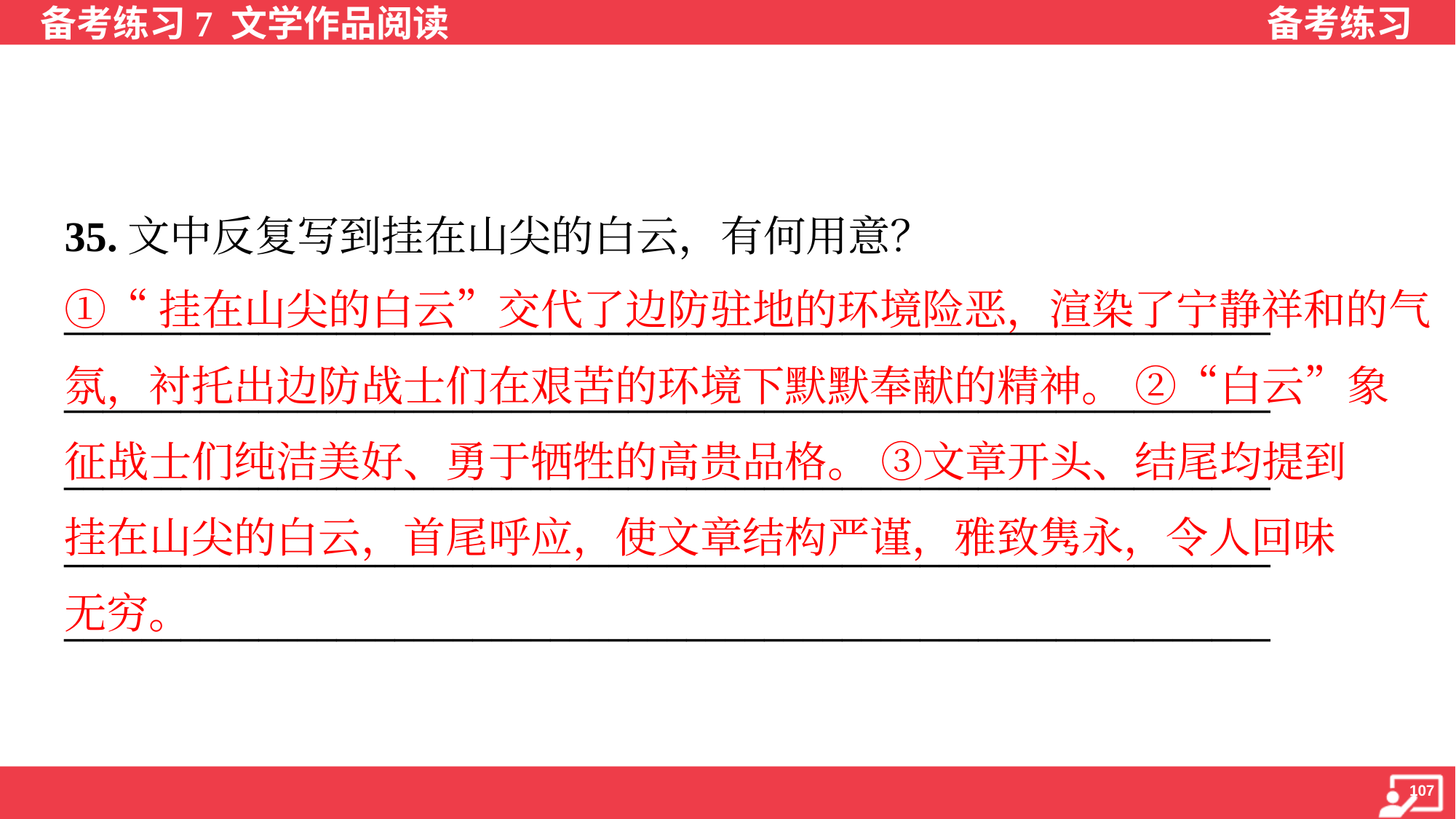

35.文中反复写到挂在山尖的白云，有何用意？
①“挂在山尖的白云”交代了边防驻地的环境险恶，渲染了宁静祥和的气
氛，衬托出边防战士们在艰苦的环境下默默奉献的精神。 ②“白云”象
征战士们纯洁美好、勇于牺牲的高贵品格。 ③文章开头、结尾均提到
挂在山尖的白云，首尾呼应，使文章结构严谨，雅致隽永，令人回味
无穷。
______________________________________________________________
______________________________________________________________
______________________________________________________________
______________________________________________________________
______________________________________________________________